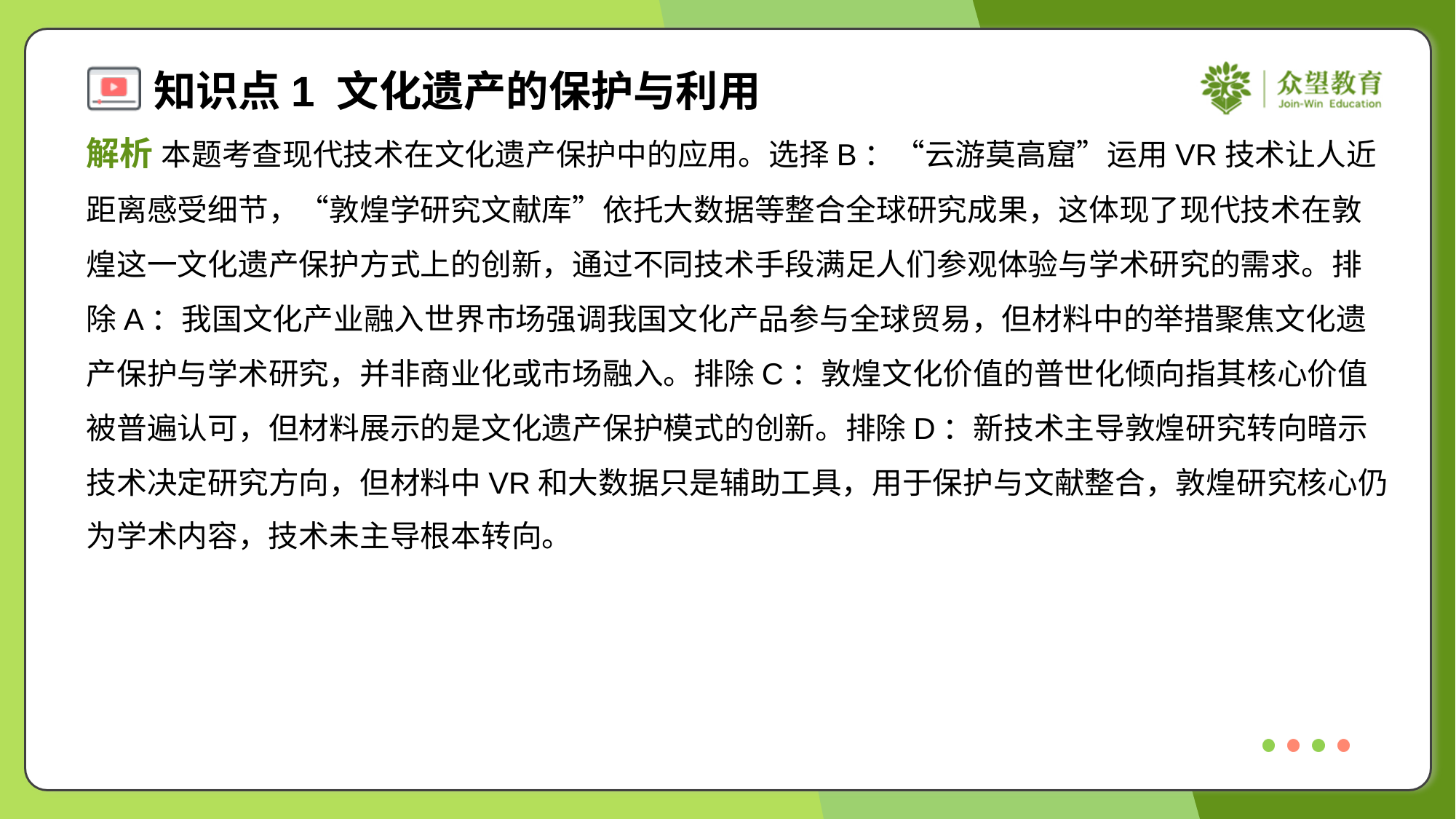

解析 本题考查现代技术在文化遗产保护中的应用。选择B：“云游莫高窟”运用VR技术让人近
距离感受细节，“敦煌学研究文献库”依托大数据等整合全球研究成果，这体现了现代技术在敦
煌这一文化遗产保护方式上的创新，通过不同技术手段满足人们参观体验与学术研究的需求。排
除A：我国文化产业融入世界市场强调我国文化产品参与全球贸易，但材料中的举措聚焦文化遗
产保护与学术研究，并非商业化或市场融入。排除C：敦煌文化价值的普世化倾向指其核心价值
被普遍认可，但材料展示的是文化遗产保护模式的创新。排除D：新技术主导敦煌研究转向暗示
技术决定研究方向，但材料中VR和大数据只是辅助工具，用于保护与文献整合，敦煌研究核心仍
为学术内容，技术未主导根本转向。